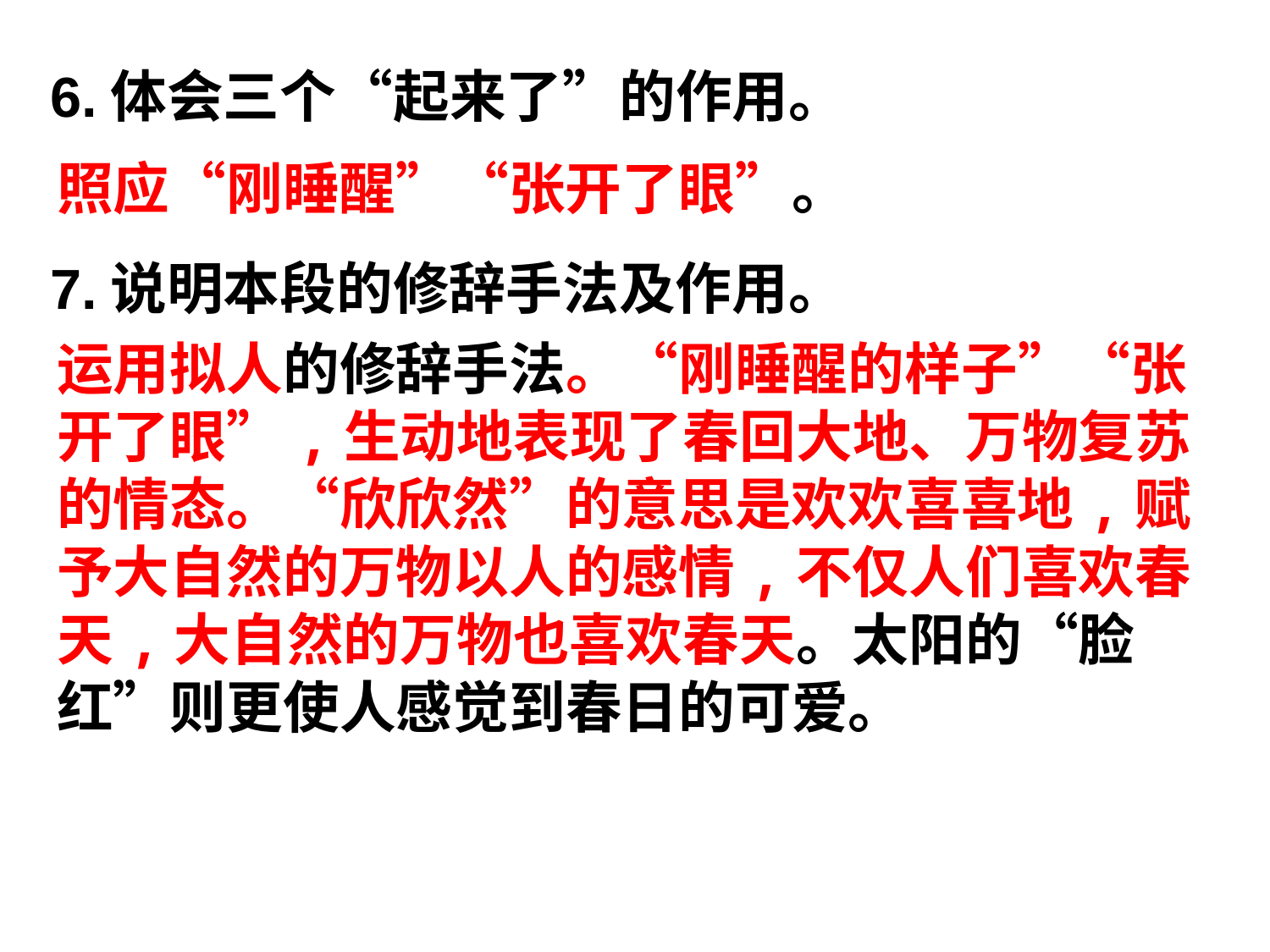

6.体会三个“起来了”的作用。
照应“刚睡醒”“张开了眼”。
7.说明本段的修辞手法及作用。
运用拟人的修辞手法。“刚睡醒的样子”“张开了眼”,生动地表现了春回大地、万物复苏的情态。“欣欣然”的意思是欢欢喜喜地,赋予大自然的万物以人的感情,不仅人们喜欢春天,大自然的万物也喜欢春天。太阳的“脸红”则更使人感觉到春日的可爱。